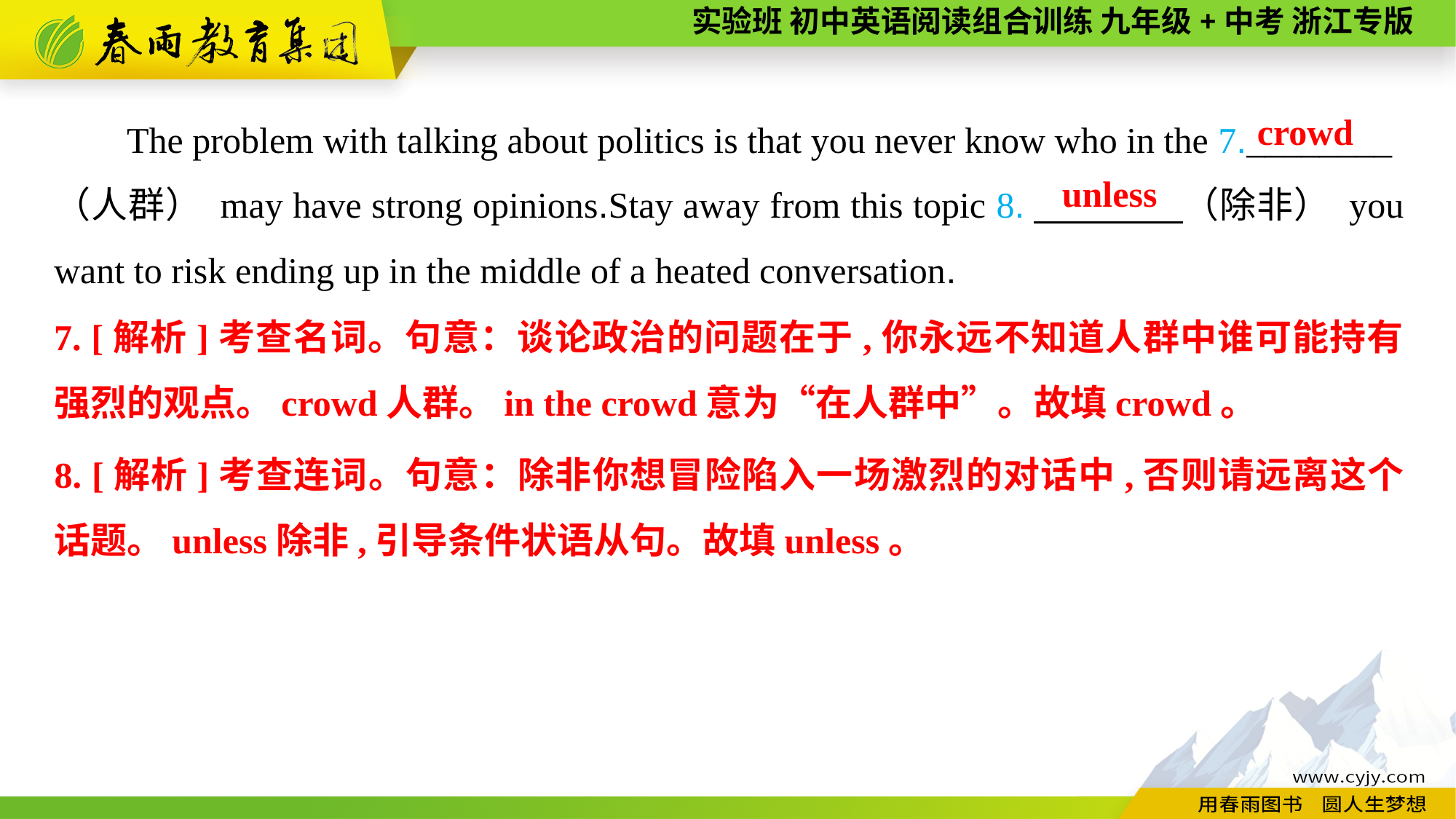

The problem with talking about politics is that you never know who in the 7.________
（人群） may have strong opinions.Stay away from this topic 8.　　　　（除非） you want to risk ending up in the middle of a heated conversation.
crowd
unless
7. [解析]考查名词。句意：谈论政治的问题在于,你永远不知道人群中谁可能持有强烈的观点。crowd人群。in the crowd意为“在人群中”。故填crowd。
8. [解析]考查连词。句意：除非你想冒险陷入一场激烈的对话中,否则请远离这个话题。unless除非,引导条件状语从句。故填unless。